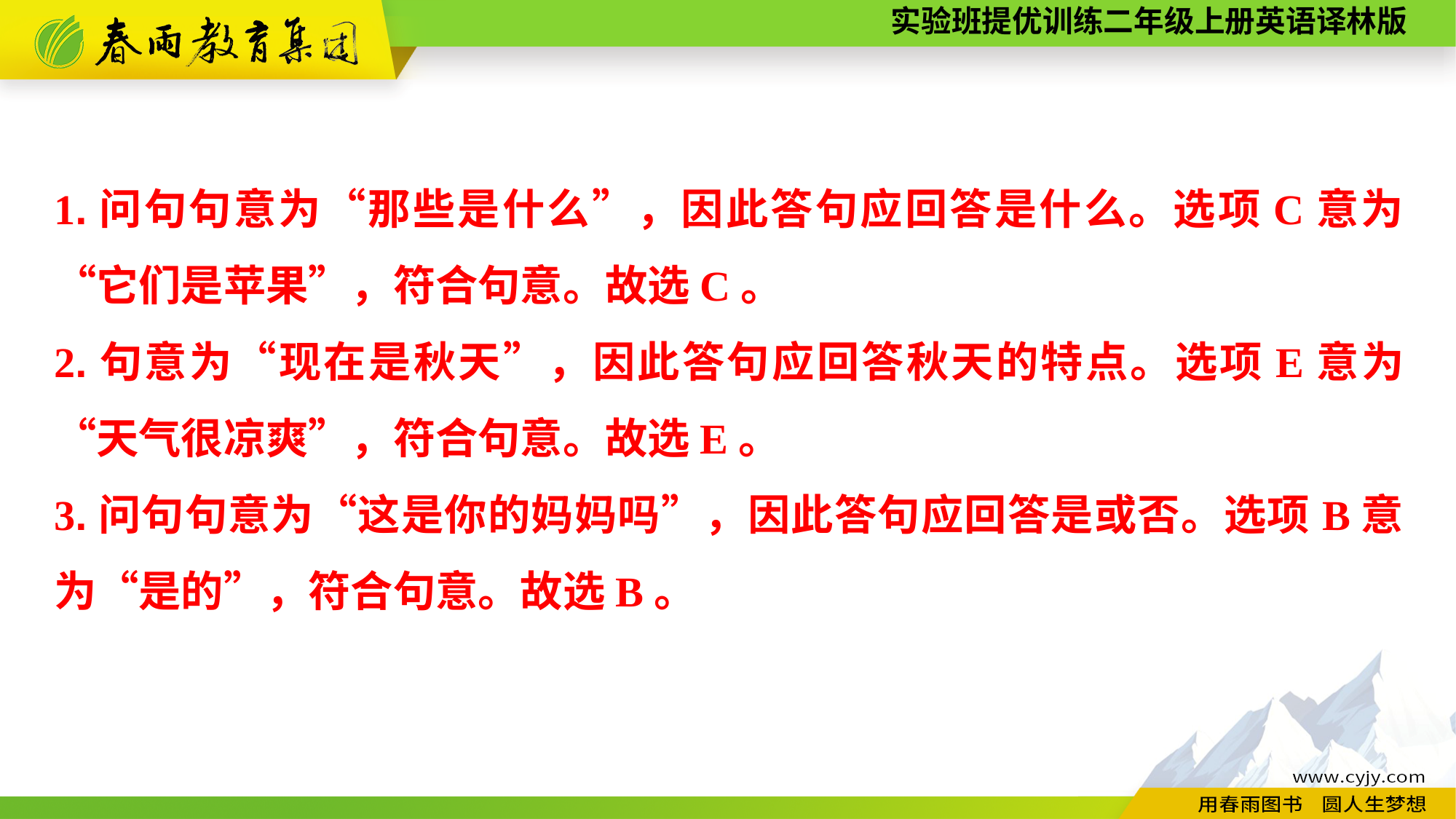

1.问句句意为“那些是什么”，因此答句应回答是什么。选项C意为“它们是苹果”，符合句意。故选C。
2.句意为“现在是秋天”，因此答句应回答秋天的特点。选项E意为“天气很凉爽”，符合句意。故选E。
3.问句句意为“这是你的妈妈吗”，因此答句应回答是或否。选项B意为“是的”，符合句意。故选B。